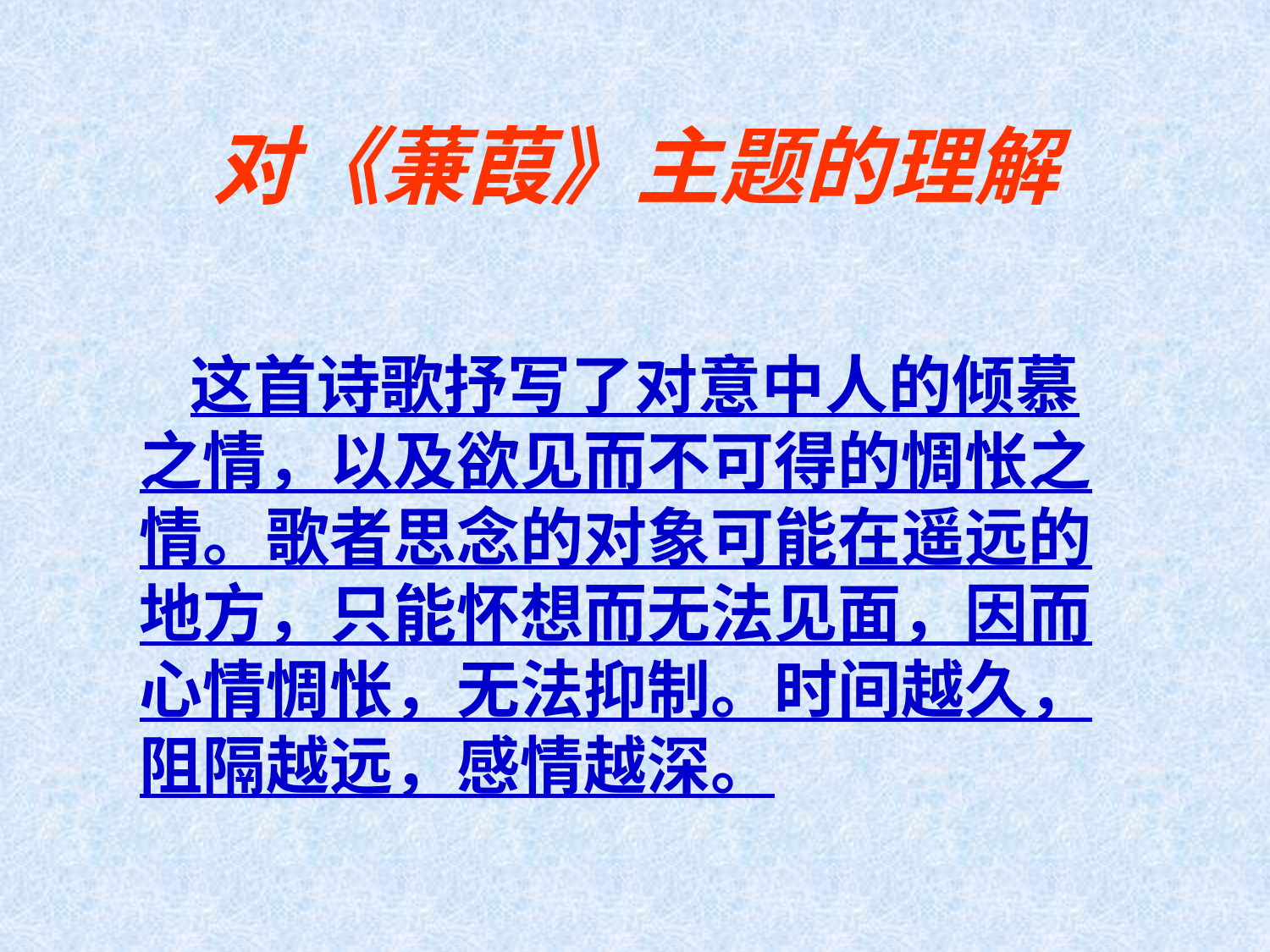

# 对《蒹葭》主题的理解
      这首诗歌抒写了对意中人的倾慕之情，以及欲见而不可得的惆怅之情。歌者思念的对象可能在遥远的地方，只能怀想而无法见面，因而心情惆怅，无法抑制。时间越久，阻隔越远，感情越深。